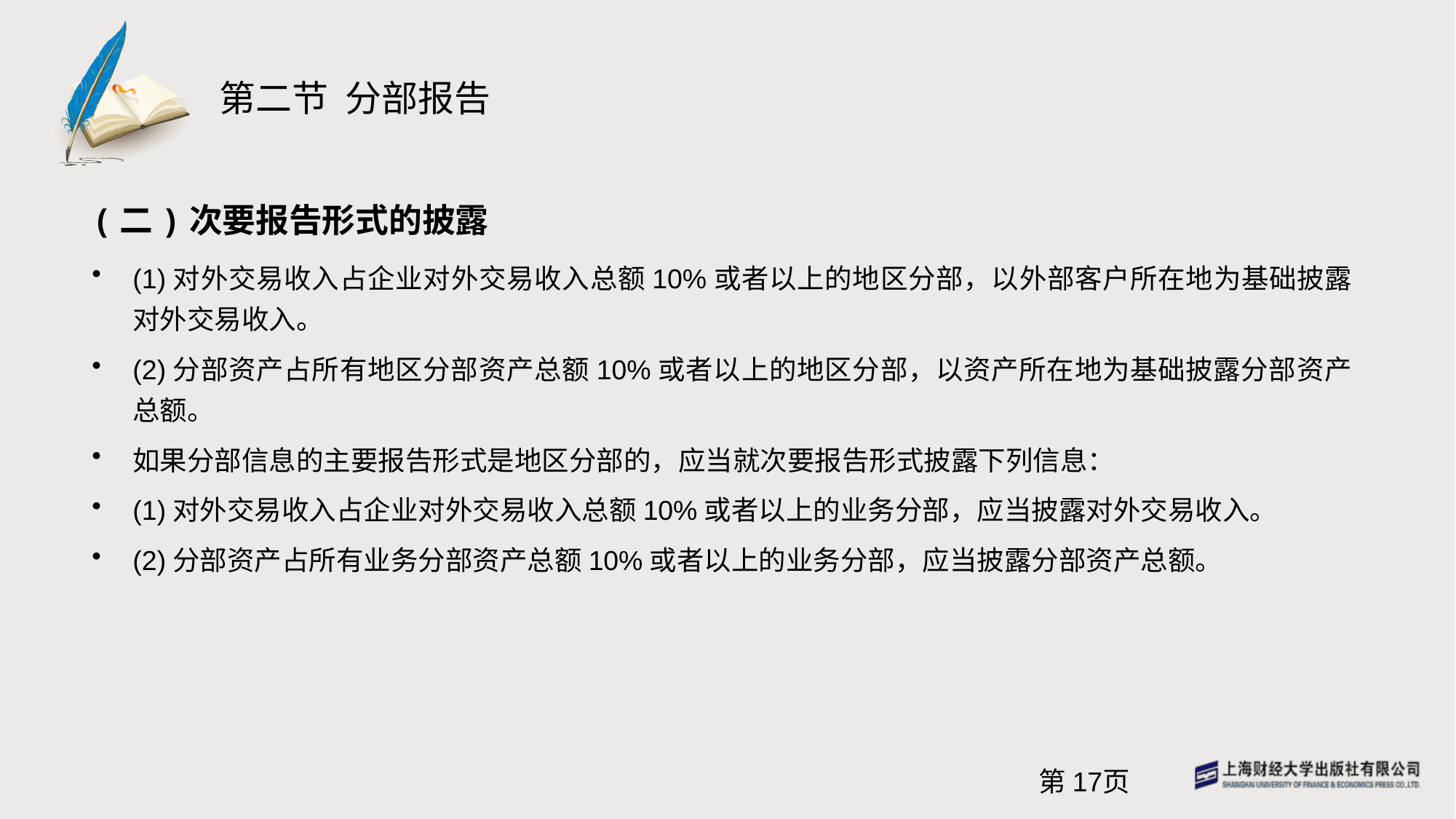

# 第二节  分部报告
(二)次要报告形式的披露
(1)对外交易收入占企业对外交易收入总额10%或者以上的地区分部，以外部客户所在地为基础披露对外交易收入。
(2)分部资产占所有地区分部资产总额10%或者以上的地区分部，以资产所在地为基础披露分部资产总额。
如果分部信息的主要报告形式是地区分部的，应当就次要报告形式披露下列信息：
(1)对外交易收入占企业对外交易收入总额10%或者以上的业务分部，应当披露对外交易收入。
(2)分部资产占所有业务分部资产总额10%或者以上的业务分部，应当披露分部资产总额。

17